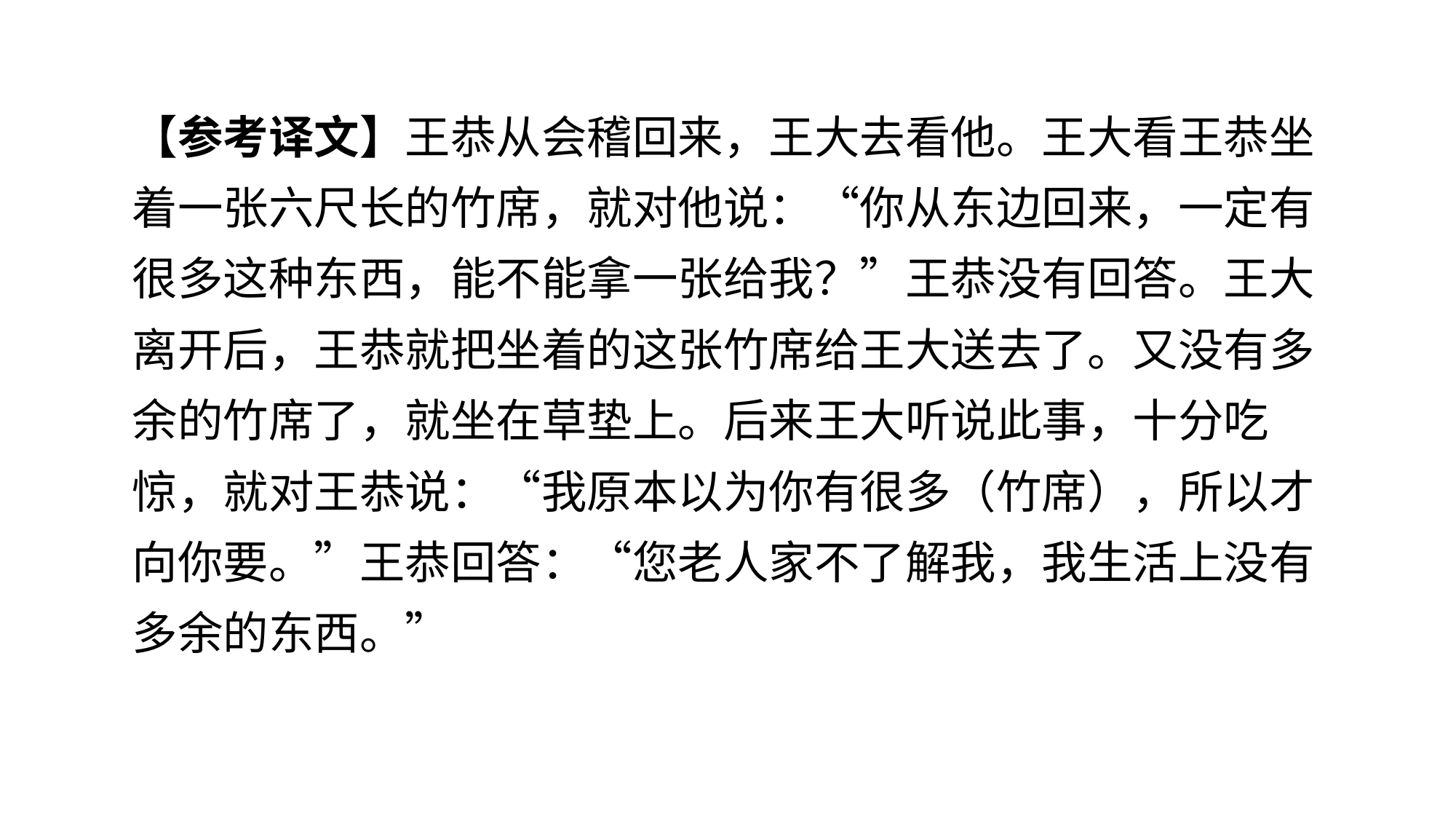

【参考译文】王恭从会稽回来，王大去看他。王大看王恭坐着一张六尺长的竹席，就对他说：“你从东边回来，一定有很多这种东西，能不能拿一张给我？”王恭没有回答。王大离开后，王恭就把坐着的这张竹席给王大送去了。又没有多余的竹席了，就坐在草垫上。后来王大听说此事，十分吃惊，就对王恭说：“我原本以为你有很多（竹席），所以才向你要。”王恭回答：“您老人家不了解我，我生活上没有多余的东西。”